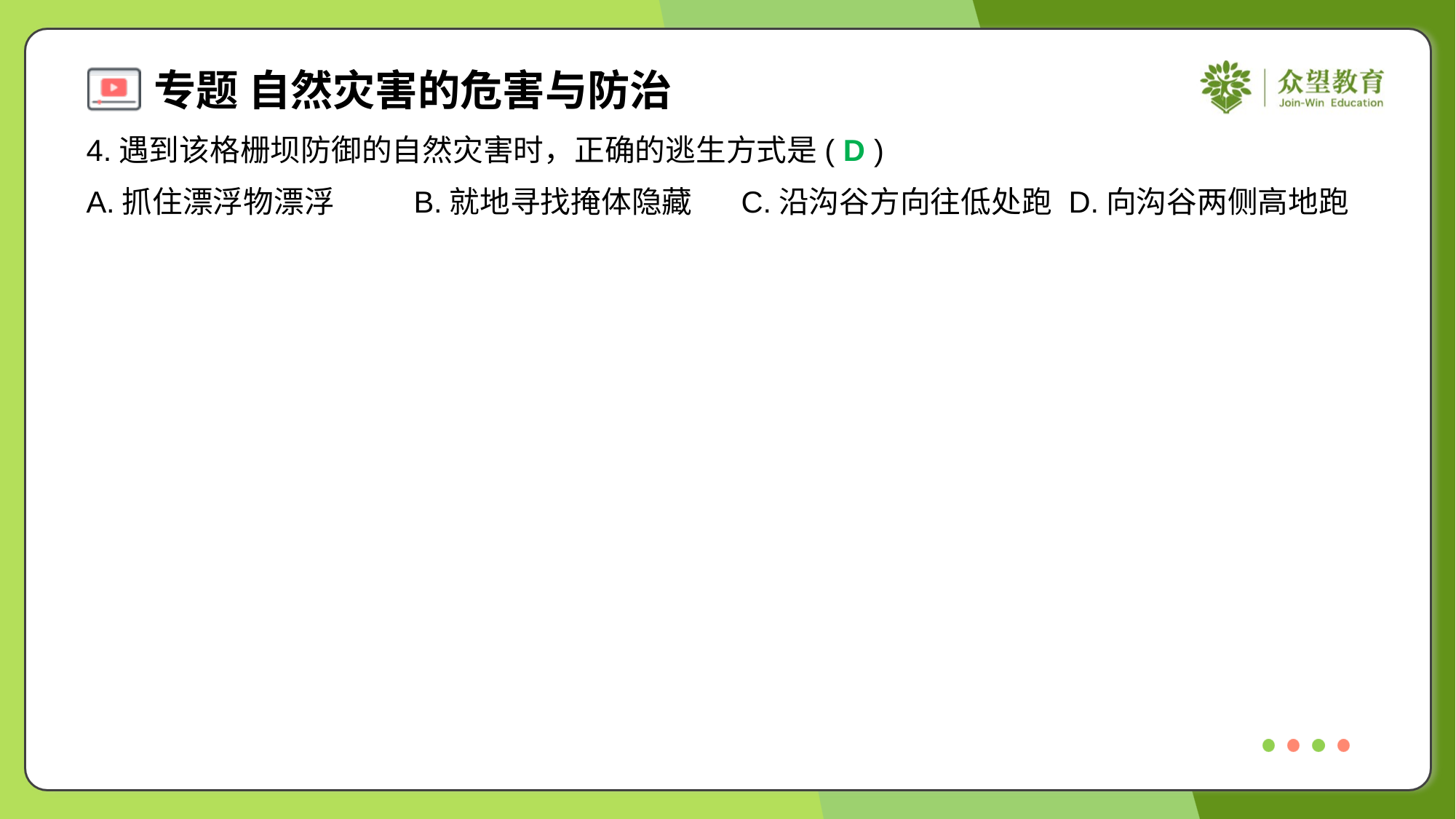

4.遇到该格栅坝防御的自然灾害时，正确的逃生方式是(     )
D
A.抓住漂浮物漂浮	B.就地寻找掩体隐藏	C.沿沟谷方向往低处跑	D.向沟谷两侧高地跑